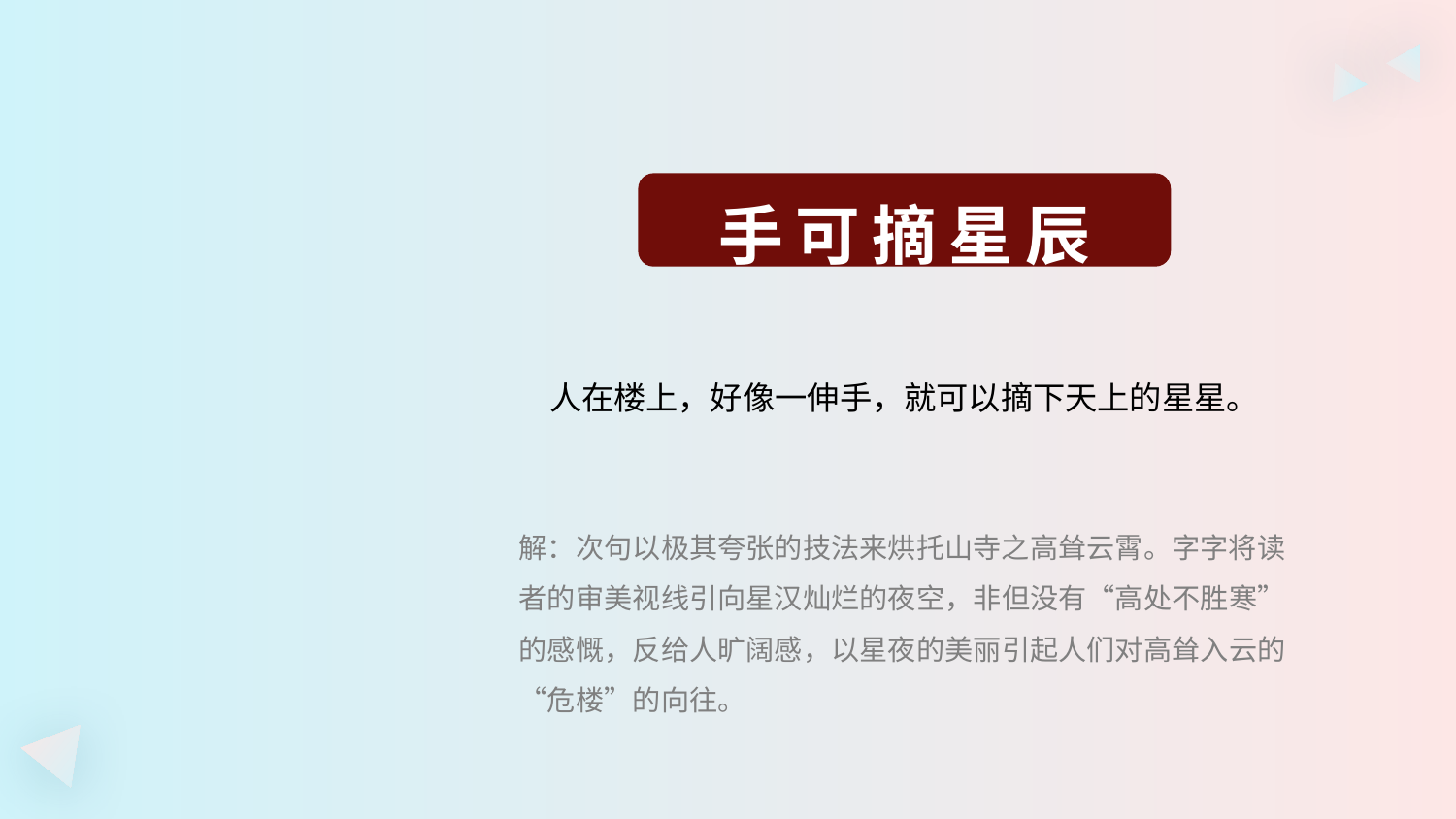

#
手可摘星辰

人在楼上，好像一伸手，就可以摘下天上的星星。
解：次句以极其夸张的技法来烘托山寺之高耸云霄。字字将读者的审美视线引向星汉灿烂的夜空，非但没有“高处不胜寒”的感慨，反给人旷阔感，以星夜的美丽引起人们对高耸入云的“危楼”的向往。